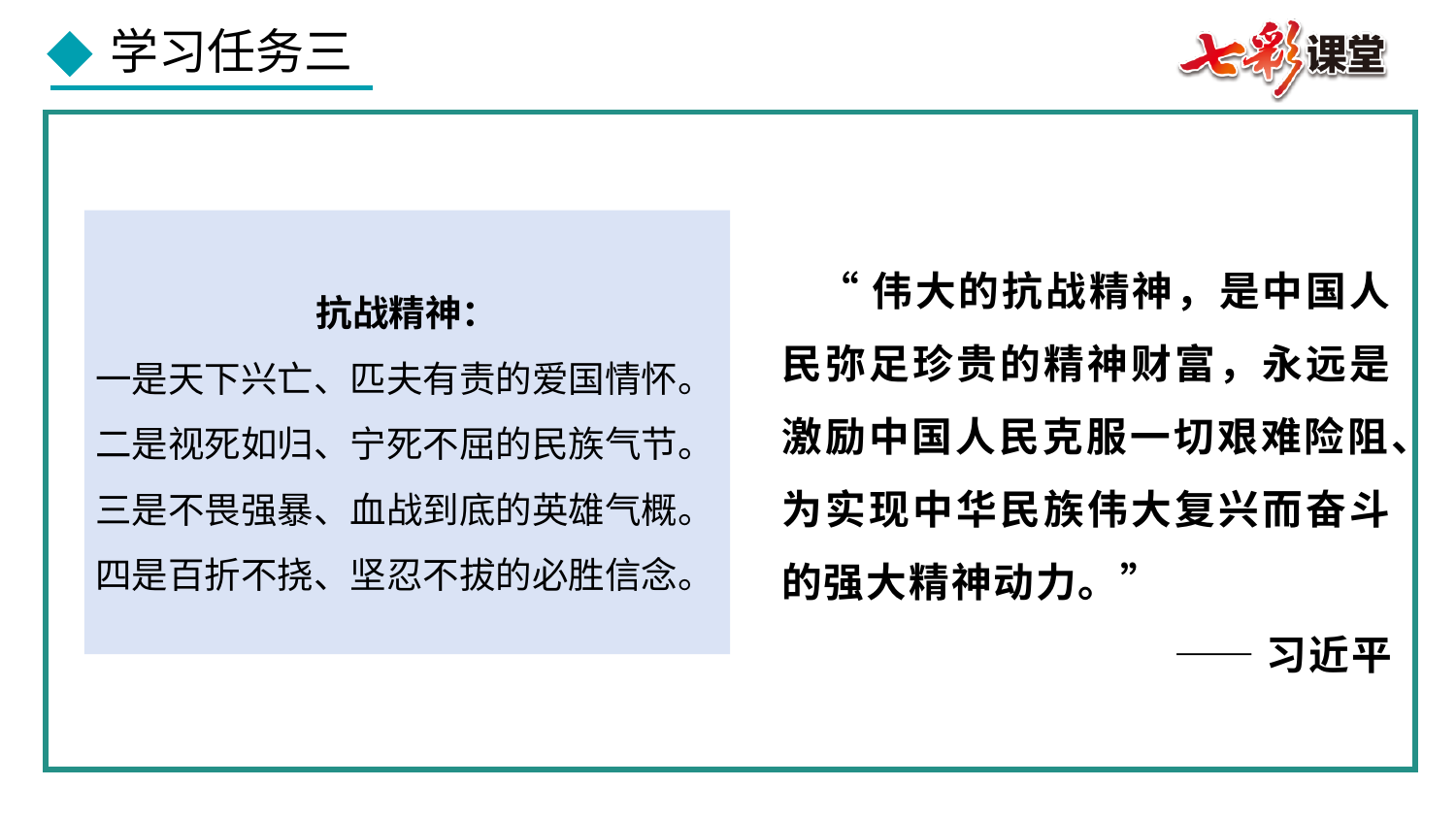

“伟大的抗战精神，是中国人民弥足珍贵的精神财富，永远是激励中国人民克服一切艰难险阻、为实现中华民族伟大复兴而奋斗的强大精神动力。”
——习近平
抗战精神：
一是天下兴亡、匹夫有责的爱国情怀。
二是视死如归、宁死不屈的民族气节。
三是不畏强暴、血战到底的英雄气概。
四是百折不挠、坚忍不拔的必胜信念。